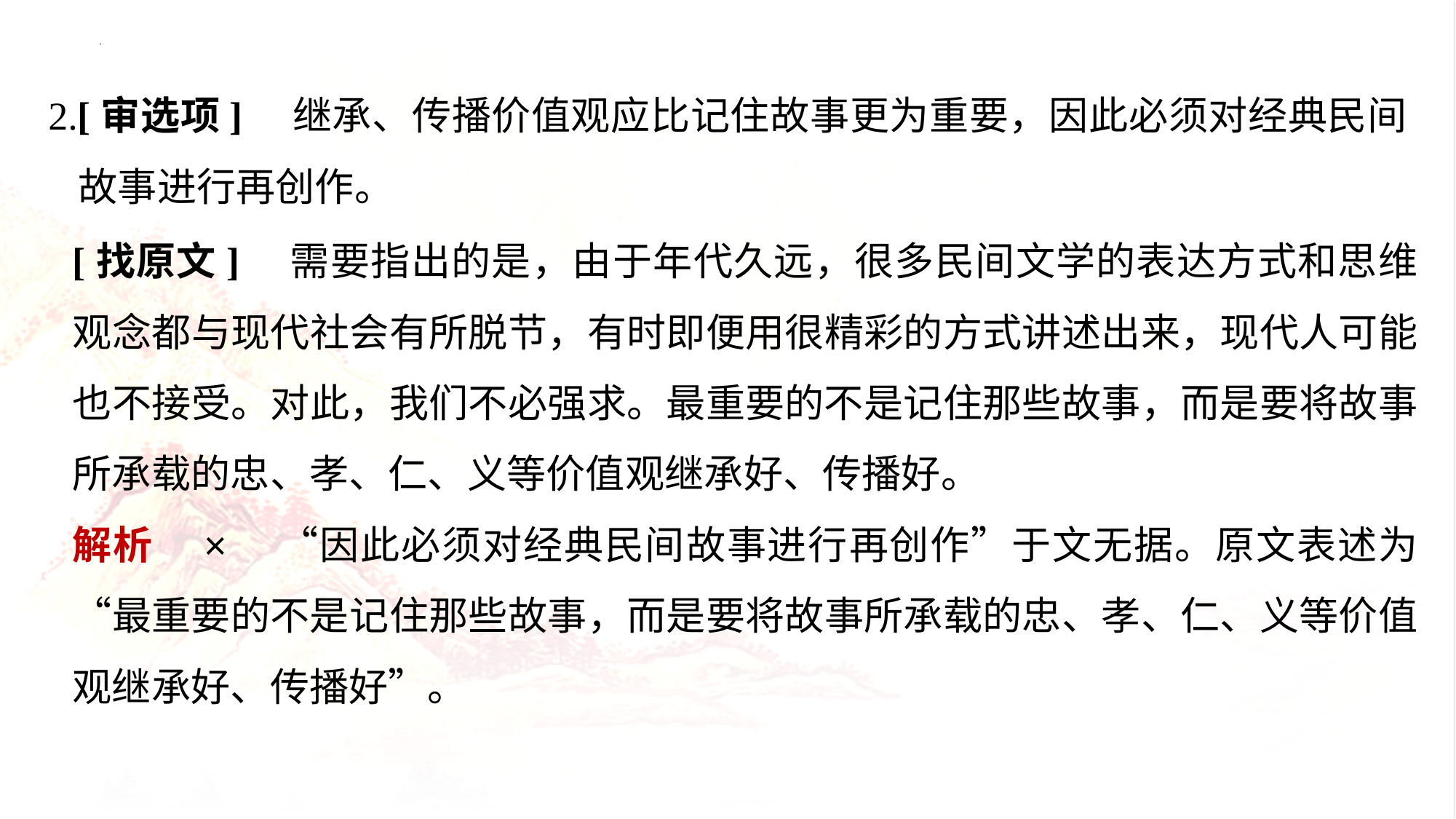

2.[审选项]　继承、传播价值观应比记住故事更为重要，因此必须对经典民间故事进行再创作。
[找原文]　需要指出的是，由于年代久远，很多民间文学的表达方式和思维观念都与现代社会有所脱节，有时即便用很精彩的方式讲述出来，现代人可能也不接受。对此，我们不必强求。最重要的不是记住那些故事，而是要将故事所承载的忠、孝、仁、义等价值观继承好、传播好。
解析　×　“因此必须对经典民间故事进行再创作”于文无据。原文表述为“最重要的不是记住那些故事，而是要将故事所承载的忠、孝、仁、义等价值观继承好、传播好”。